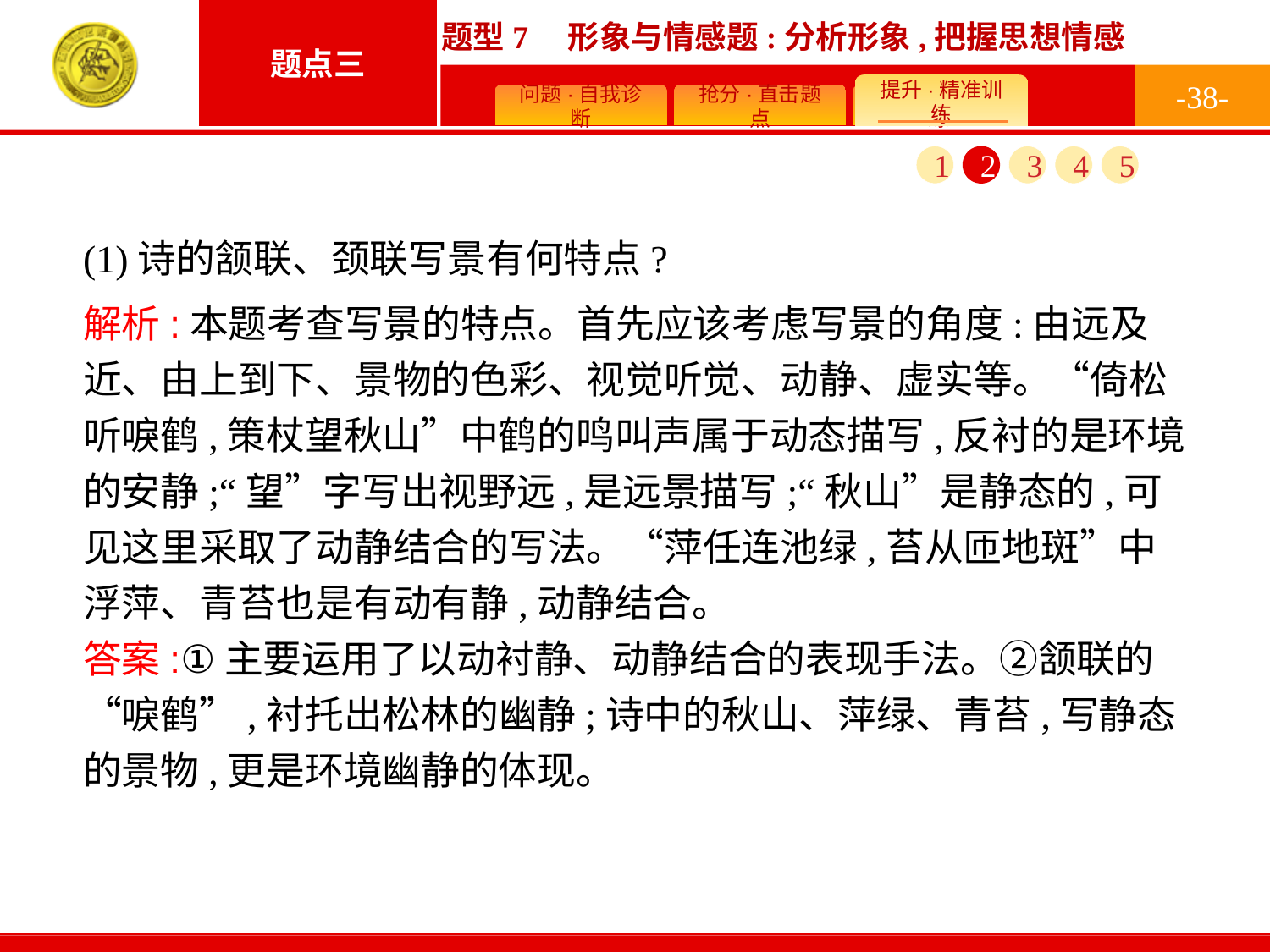

-38-
1
2
3
4
5
(1)诗的颔联、颈联写景有何特点?
解析:本题考查写景的特点。首先应该考虑写景的角度:由远及近、由上到下、景物的色彩、视觉听觉、动静、虚实等。“倚松听唳鹤,策杖望秋山”中鹤的鸣叫声属于动态描写,反衬的是环境的安静;“望”字写出视野远,是远景描写;“秋山”是静态的,可见这里采取了动静结合的写法。“萍任连池绿,苔从匝地斑”中浮萍、青苔也是有动有静,动静结合。
答案:①主要运用了以动衬静、动静结合的表现手法。②颔联的“唳鹤”,衬托出松林的幽静;诗中的秋山、萍绿、青苔,写静态的景物,更是环境幽静的体现。